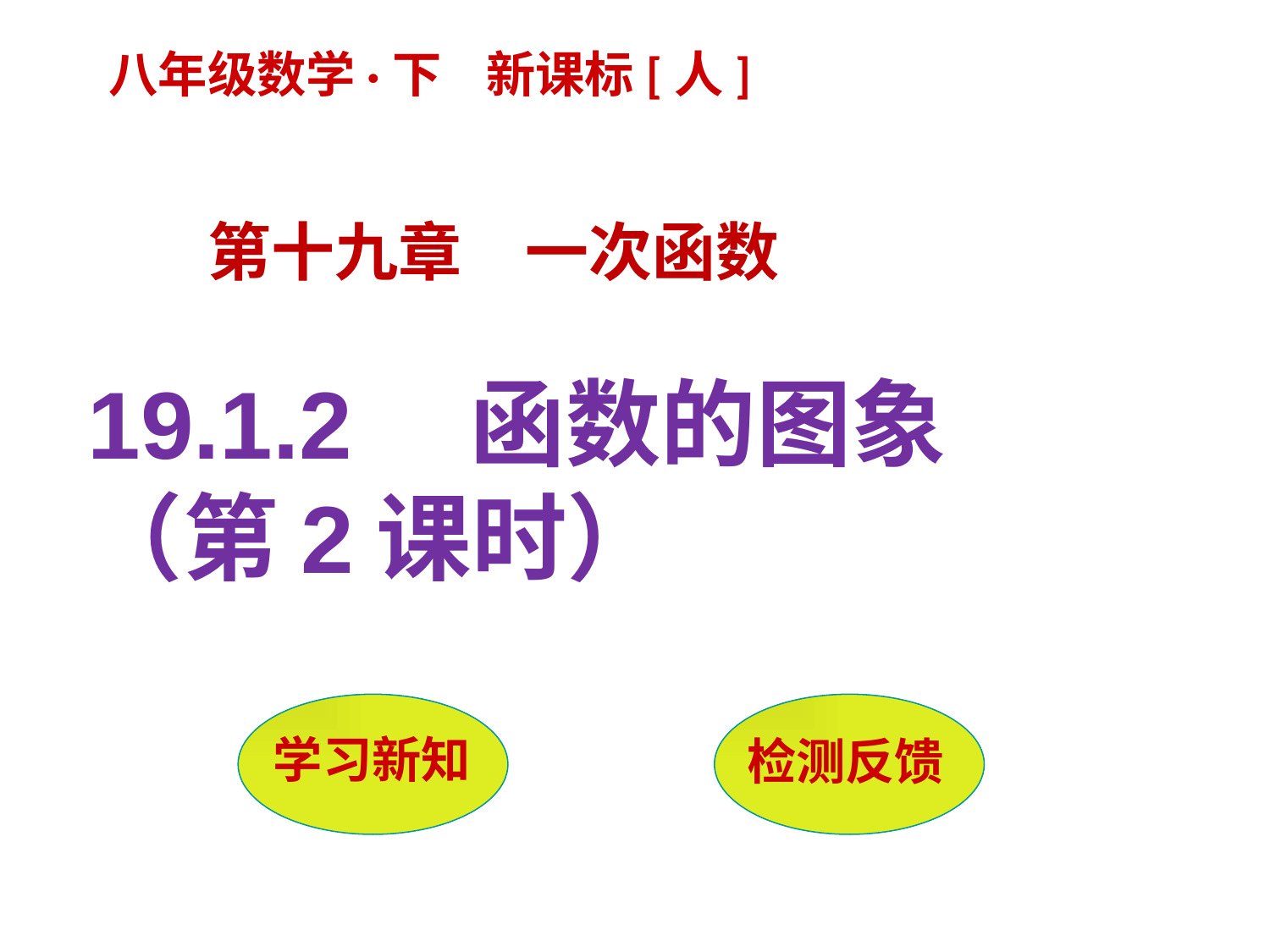

八年级数学·下    新课标[人]
第十九章　一次函数
19.1.2　函数的图象
（第2课时）

 学习新知

检测反馈